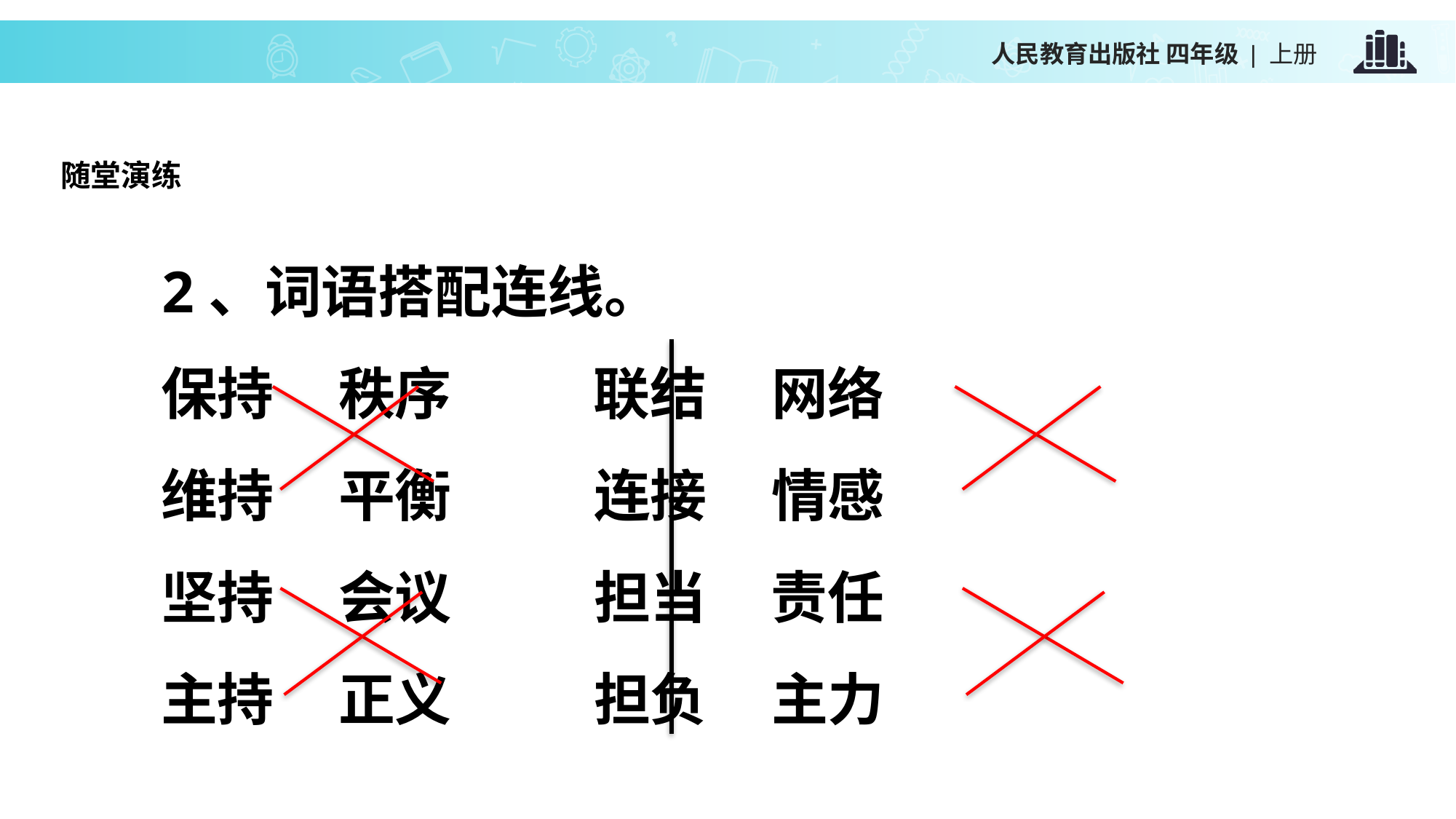

随堂演练
2、词语搭配连线。
保持     秩序           联结     网络
维持     平衡           连接     情感
坚持     会议           担当     责任
主持     正义           担负     主力